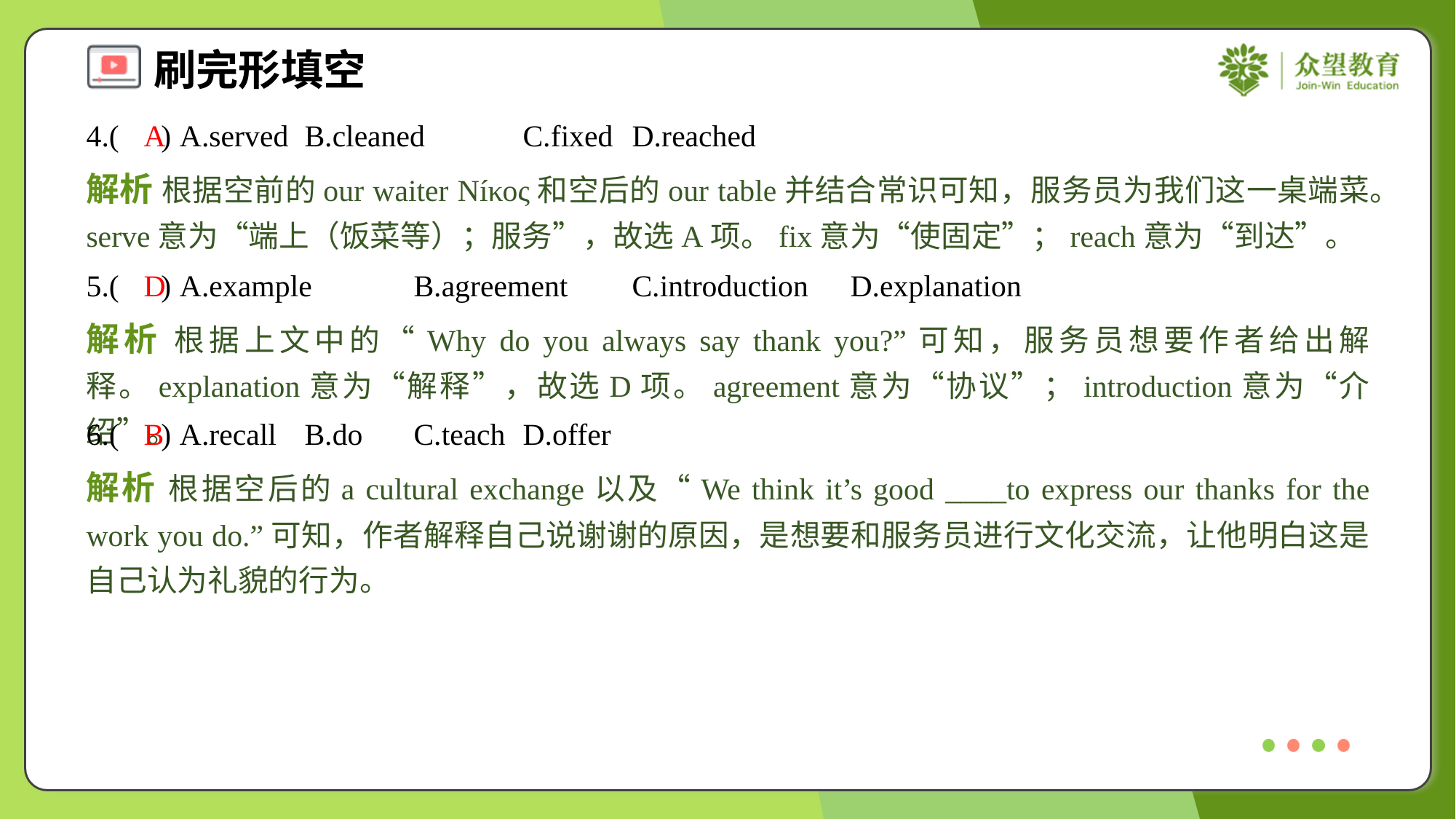

4.(     ) A.served	B.cleaned	C.fixed	D.reached
A
解析 根据空前的our waiter Níκος和空后的our table并结合常识可知，服务员为我们这一桌端菜。serve意为“端上（饭菜等）；服务”，故选A项。fix意为“使固定”；reach意为“到达”。
5.(     ) A.example	B.agreement	C.introduction	D.explanation
D
解析 根据上文中的“Why do you always say thank you?”可知，服务员想要作者给出解释。explanation意为“解释”，故选D项。agreement意为“协议”；introduction意为“介绍”。
6.(     ) A.recall	B.do	C.teach	D.offer
B
解析 根据空后的a cultural exchange以及“We think it’s good ____to express our thanks for the work you do.”可知，作者解释自己说谢谢的原因，是想要和服务员进行文化交流，让他明白这是自己认为礼貌的行为。